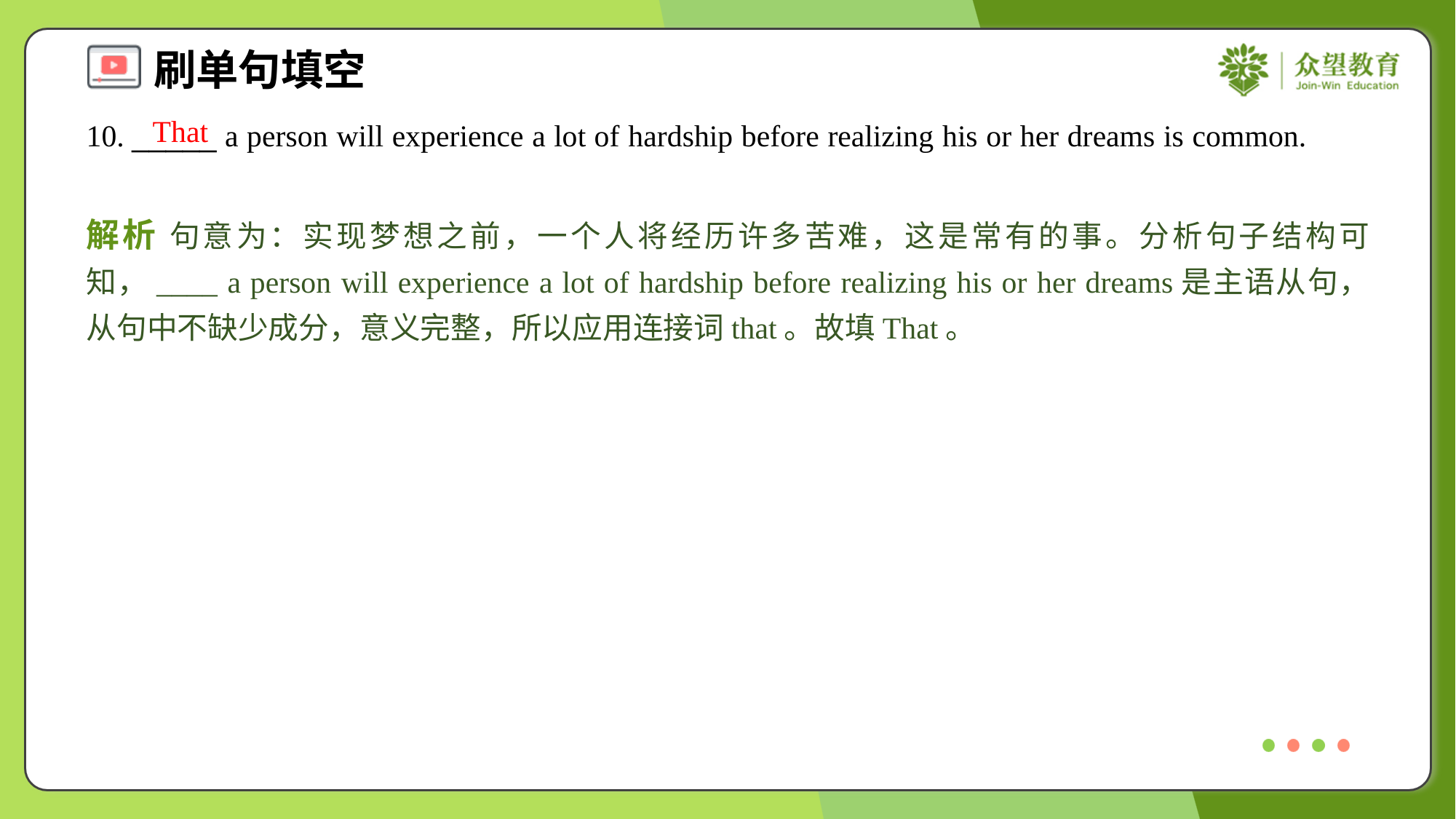

That
10. _____ a person will experience a lot of hardship before realizing his or her dreams is common.
解析 句意为：实现梦想之前，一个人将经历许多苦难，这是常有的事。分析句子结构可知，____ a person will experience a lot of hardship before realizing his or her dreams是主语从句，从句中不缺少成分，意义完整，所以应用连接词that。故填That。